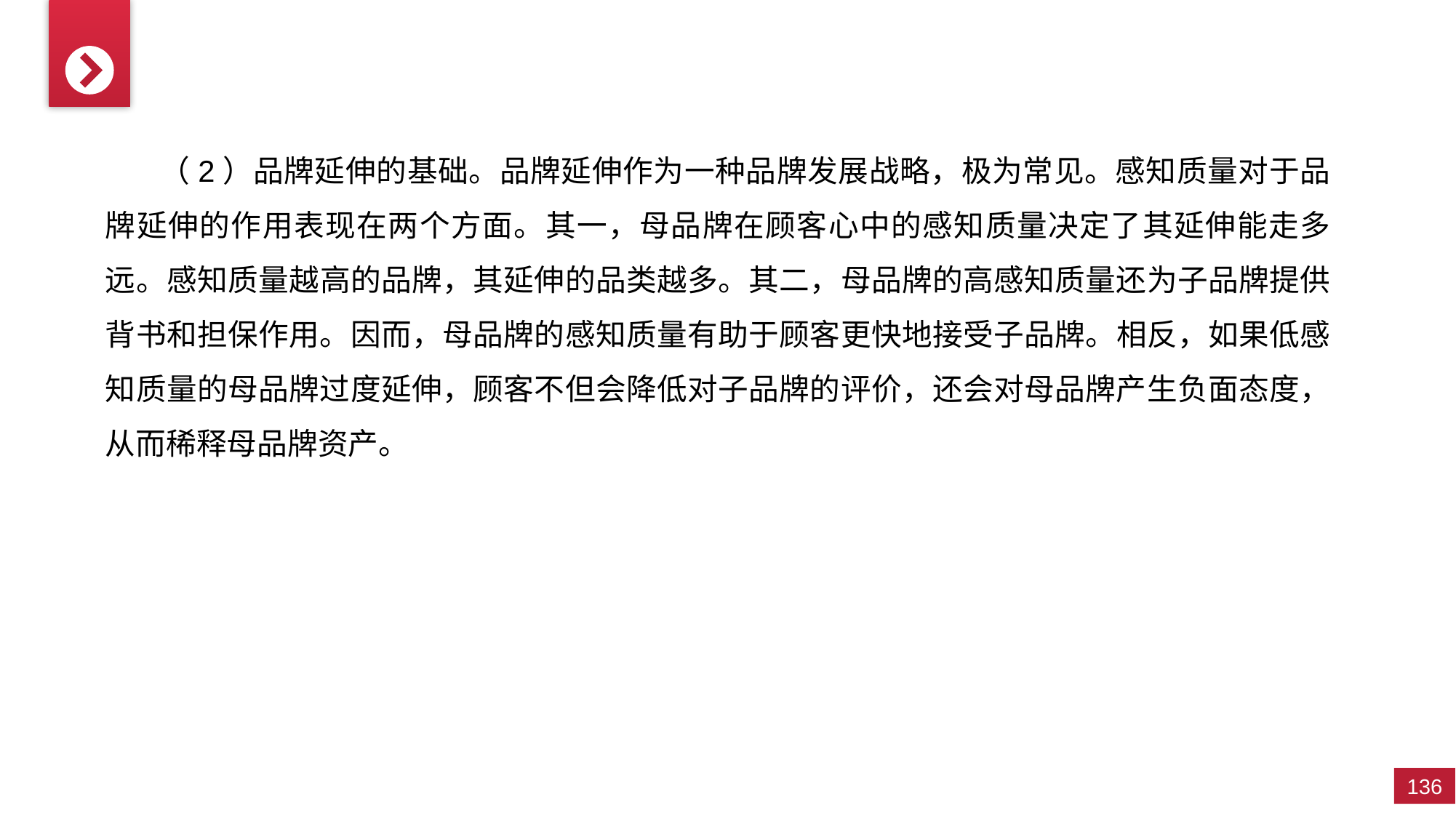

（2）品牌延伸的基础。品牌延伸作为一种品牌发展战略，极为常见。感知质量对于品牌延伸的作用表现在两个方面。其一，母品牌在顾客心中的感知质量决定了其延伸能走多远。感知质量越高的品牌，其延伸的品类越多。其二，母品牌的高感知质量还为子品牌提供背书和担保作用。因而，母品牌的感知质量有助于顾客更快地接受子品牌。相反，如果低感知质量的母品牌过度延伸，顾客不但会降低对子品牌的评价，还会对母品牌产生负面态度，从而稀释母品牌资产。